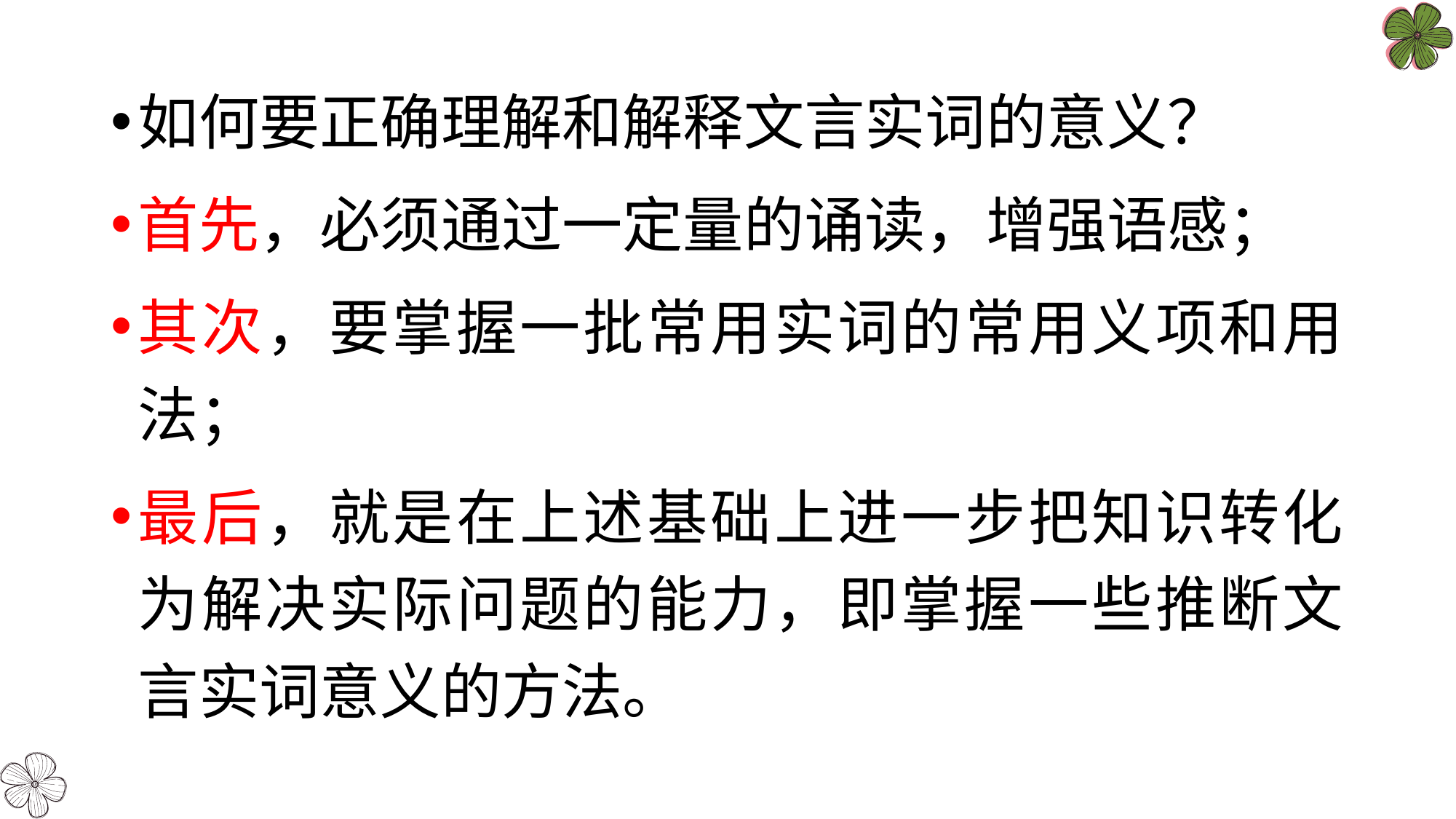

如何要正确理解和解释文言实词的意义？
首先，必须通过一定量的诵读，增强语感；
其次，要掌握一批常用实词的常用义项和用法；
最后，就是在上述基础上进一步把知识转化为解决实际问题的能力，即掌握一些推断文言实词意义的方法。